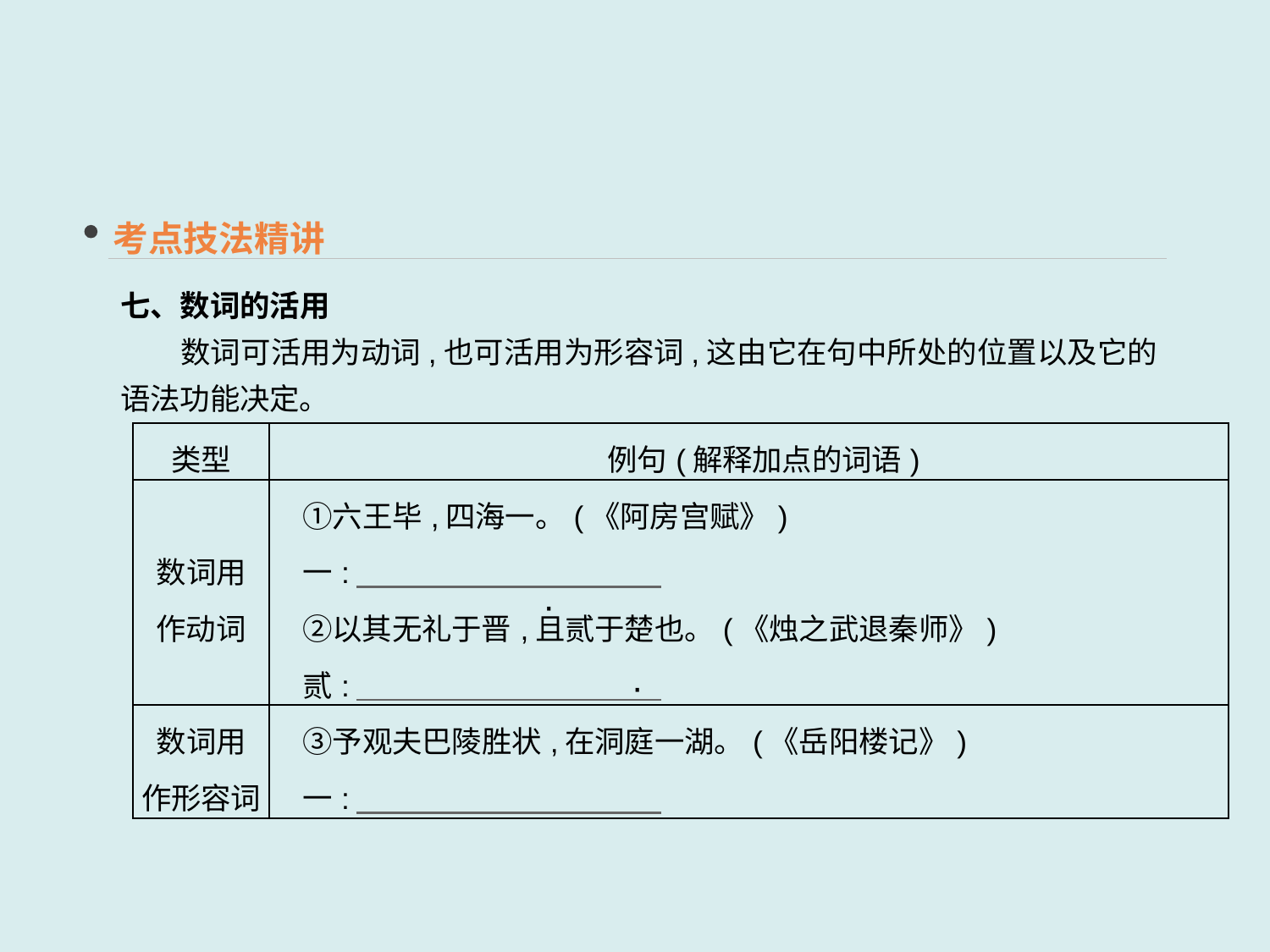

考点技法精讲

七、数词的活用
　　数词可活用为动词,也可活用为形容词,这由它在句中所处的位置以及它的语法功能决定。
| 类型 | 例句(解释加点的词语) |
| --- | --- |
| 数词用 作动词 | ①六王毕,四海一。(《阿房宫赋》) 　一:　　　　　　　　　　  　②以其无礼于晋,且贰于楚也。(《烛之武退秦师》) 　贰: |
| 数词用 作形容词 | ③予观夫巴陵胜状,在洞庭一湖。(《岳阳楼记》) 　一: |
 ·

 ·
 ·